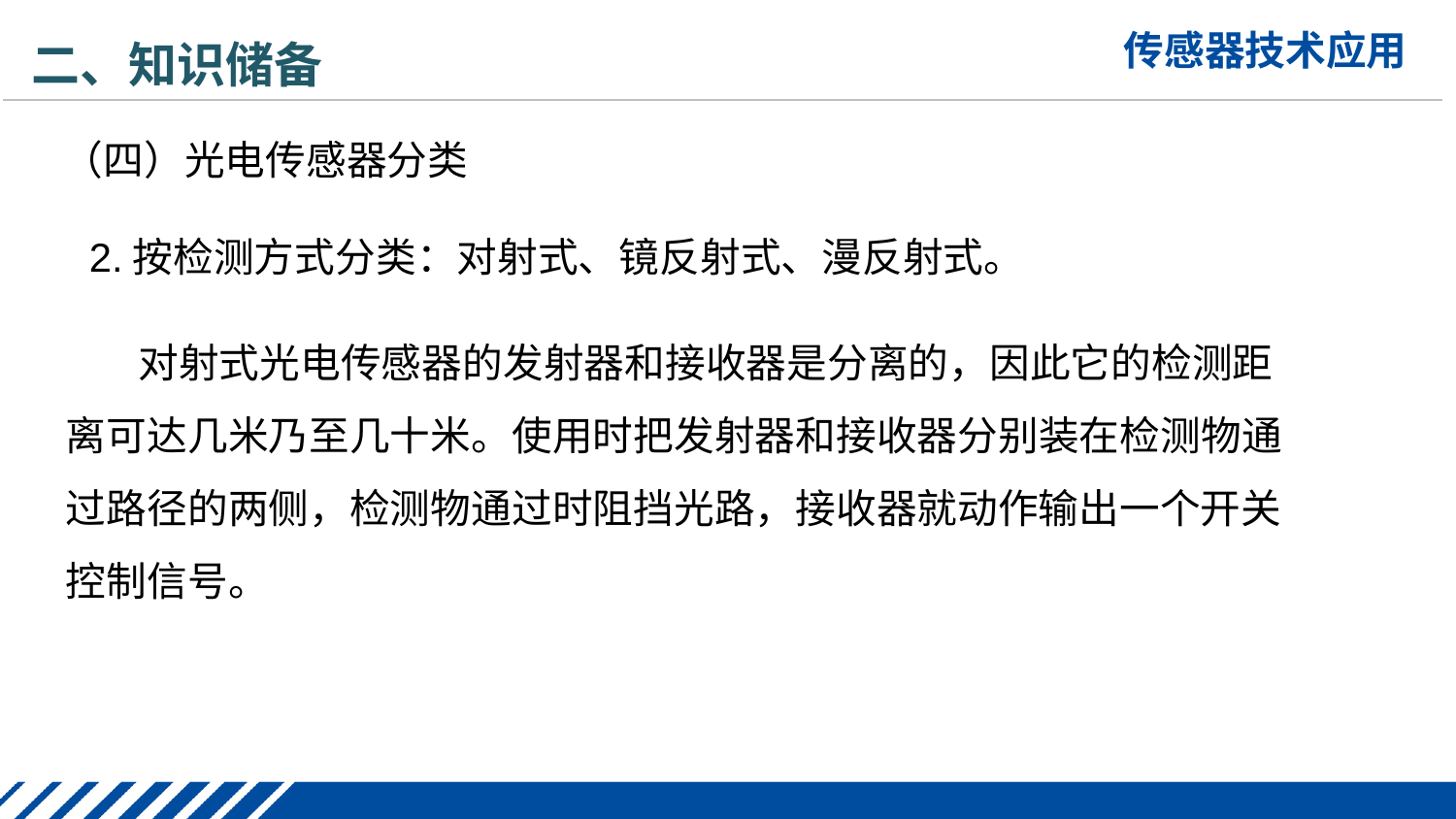

二、知识储备
（四）光电传感器分类
2.按检测方式分类：对射式、镜反射式、漫反射式。
       对射式光电传感器的发射器和接收器是分离的，因此它的检测距离可达几米乃至几十米。使用时把发射器和接收器分别装在检测物通过路径的两侧，检测物通过时阻挡光路，接收器就动作输出一个开关控制信号。